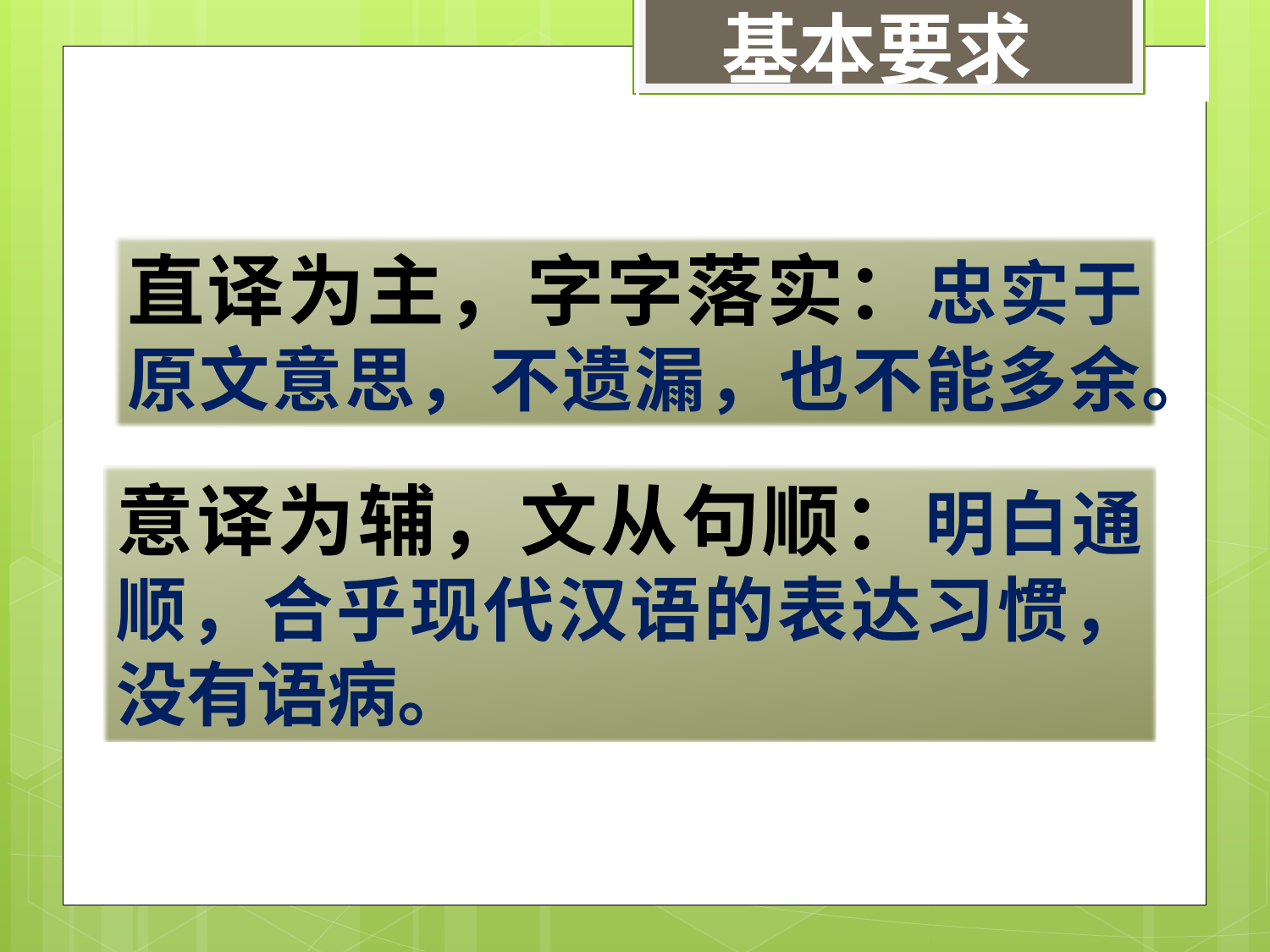

基本要求
直译为主，字字落实：忠实于原文意思，不遗漏，也不能多余。
意译为辅，文从句顺：明白通顺，合乎现代汉语的表达习惯，没有语病。